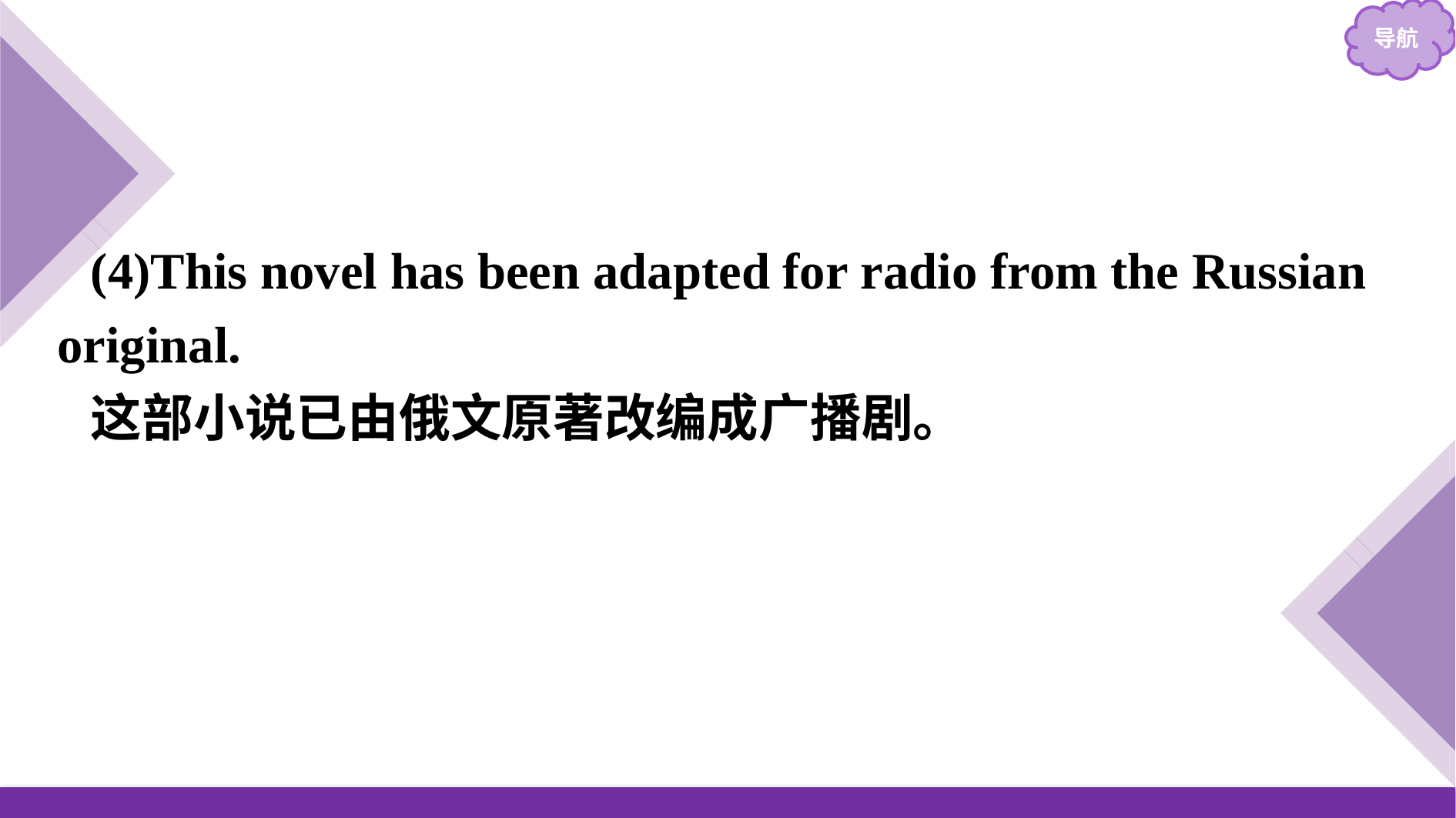

(4)This novel has been adapted for radio from the Russian original.
这部小说已由俄文原著改编成广播剧。